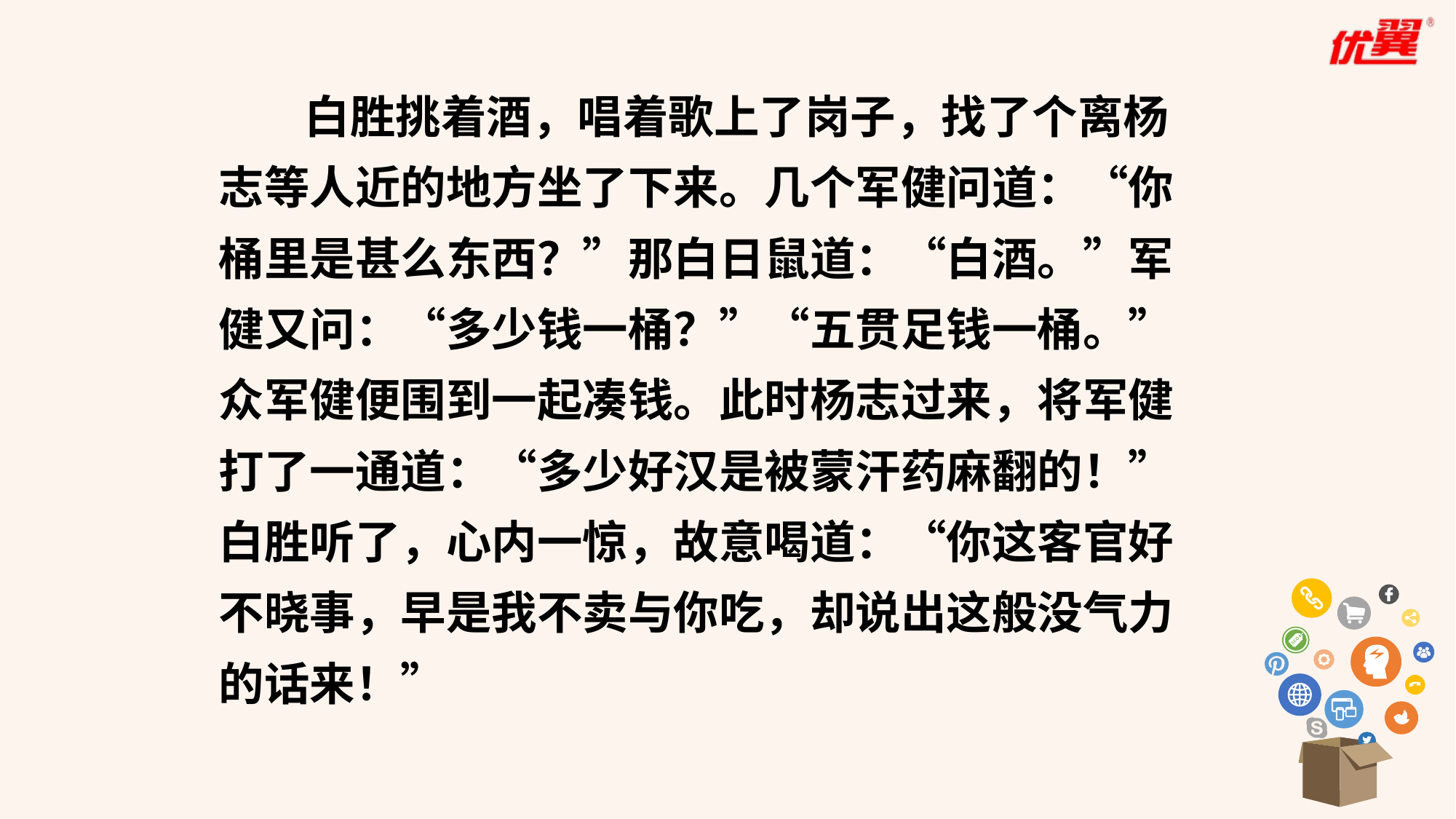

白胜挑着酒，唱着歌上了岗子，找了个离杨志等人近的地方坐了下来。几个军健问道：“你桶里是甚么东西？”那白日鼠道：“白酒。”军健又问：“多少钱一桶？”“五贯足钱一桶。”众军健便围到一起凑钱。此时杨志过来，将军健打了一通道：“多少好汉是被蒙汗药麻翻的！”白胜听了，心内一惊，故意喝道：“你这客官好不晓事，早是我不卖与你吃，却说出这般没气力的话来！”